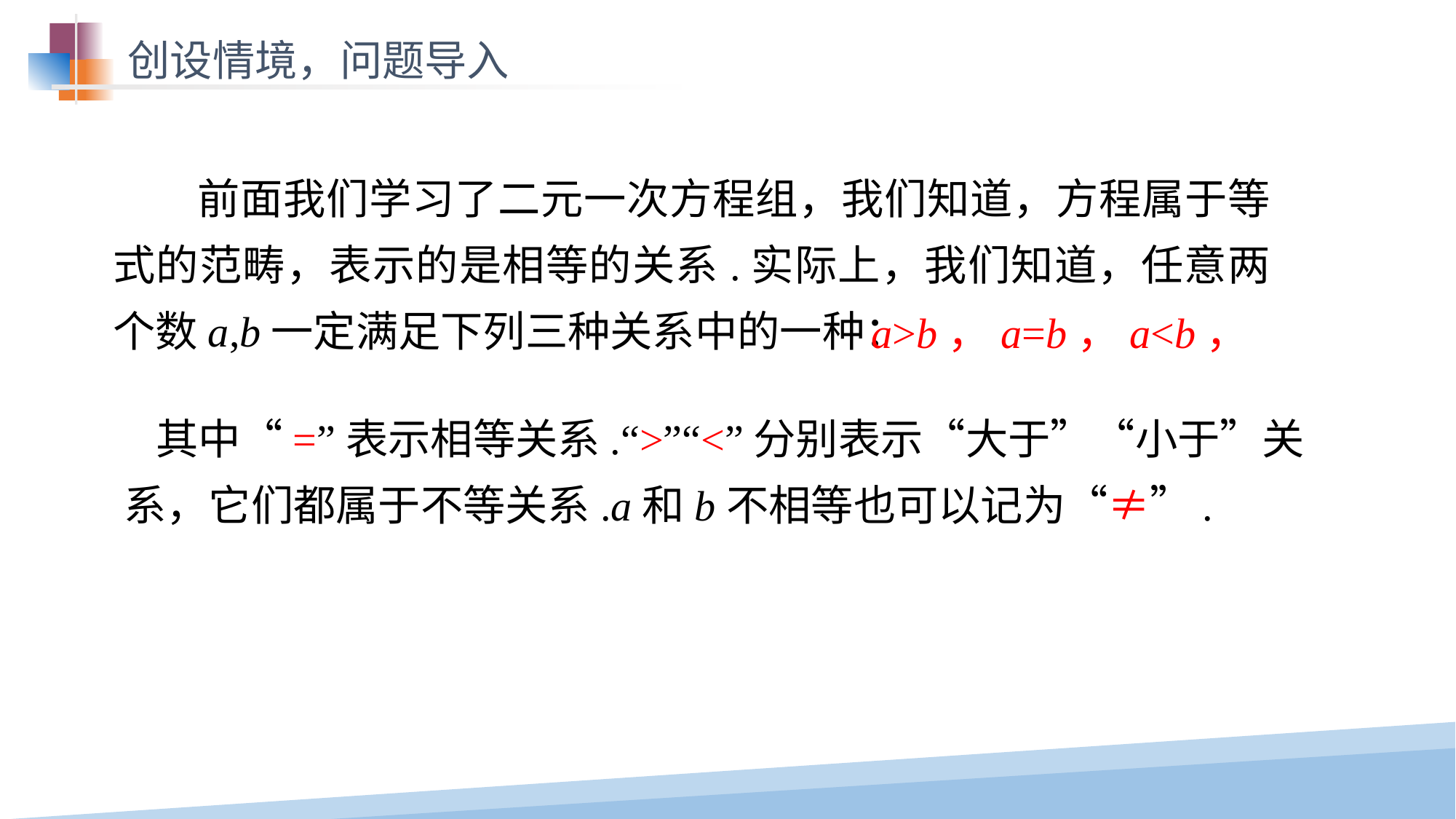

创设情境，问题导入
     前面我们学习了二元一次方程组，我们知道，方程属于等式的范畴，表示的是相等的关系.实际上，我们知道，任意两个数a,b一定满足下列三种关系中的一种：
a>b，a=b，a<b，
其中“=”表示相等关系.“>”“<”分别表示“大于”“小于”关系，它们都属于不等关系.a和b不相等也可以记为“≠”.